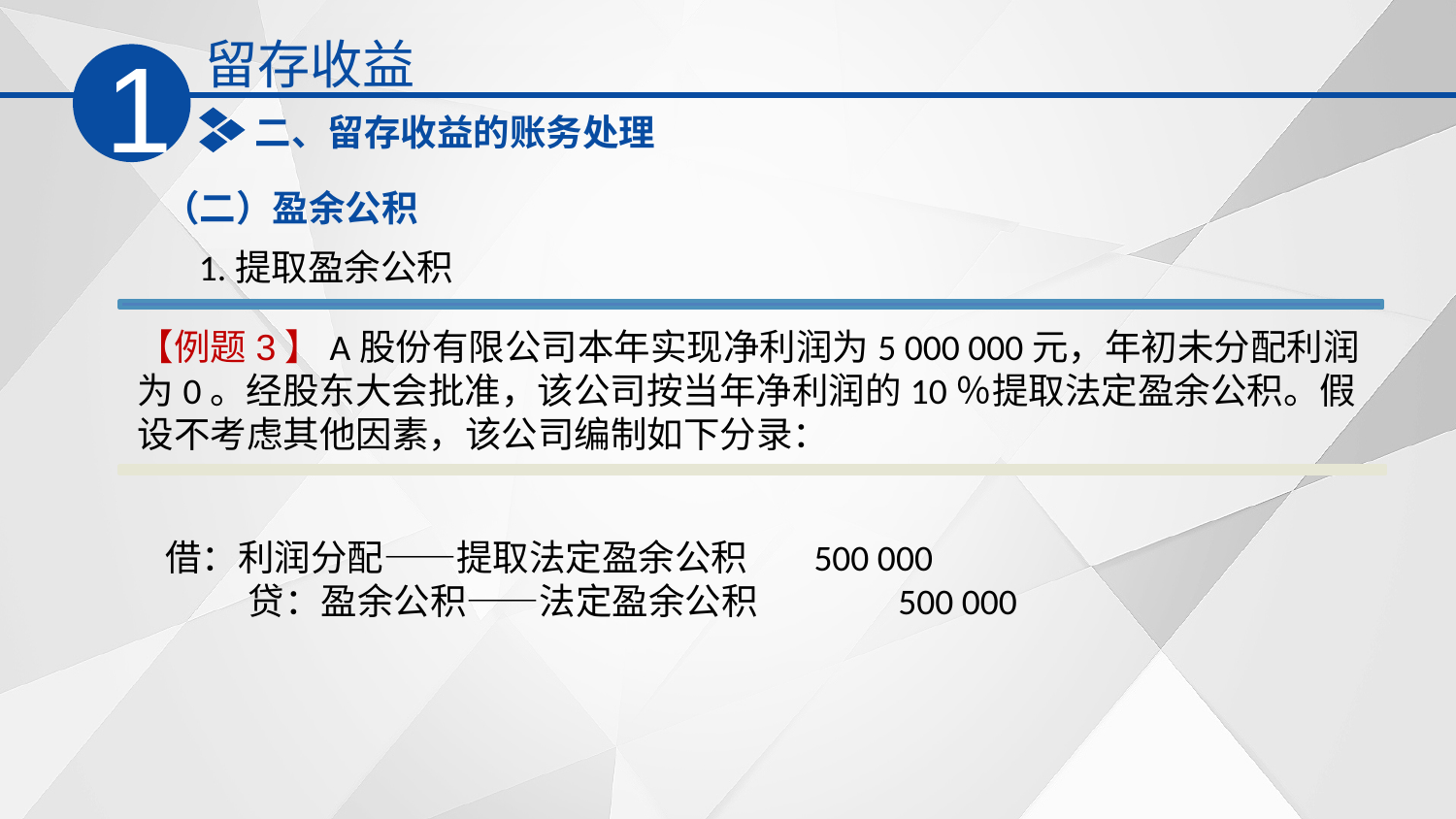

留存收益
1

二、留存收益的账务处理

（二）盈余公积
1.提取盈余公积

【例题3】A股份有限公司本年实现净利润为5 000 000元，年初未分配利润为0。经股东大会批准，该公司按当年净利润的10％提取法定盈余公积。假设不考虑其他因素，该公司编制如下分录：

借：利润分配——提取法定盈余公积       500 000
         贷：盈余公积——法定盈余公积                500 000